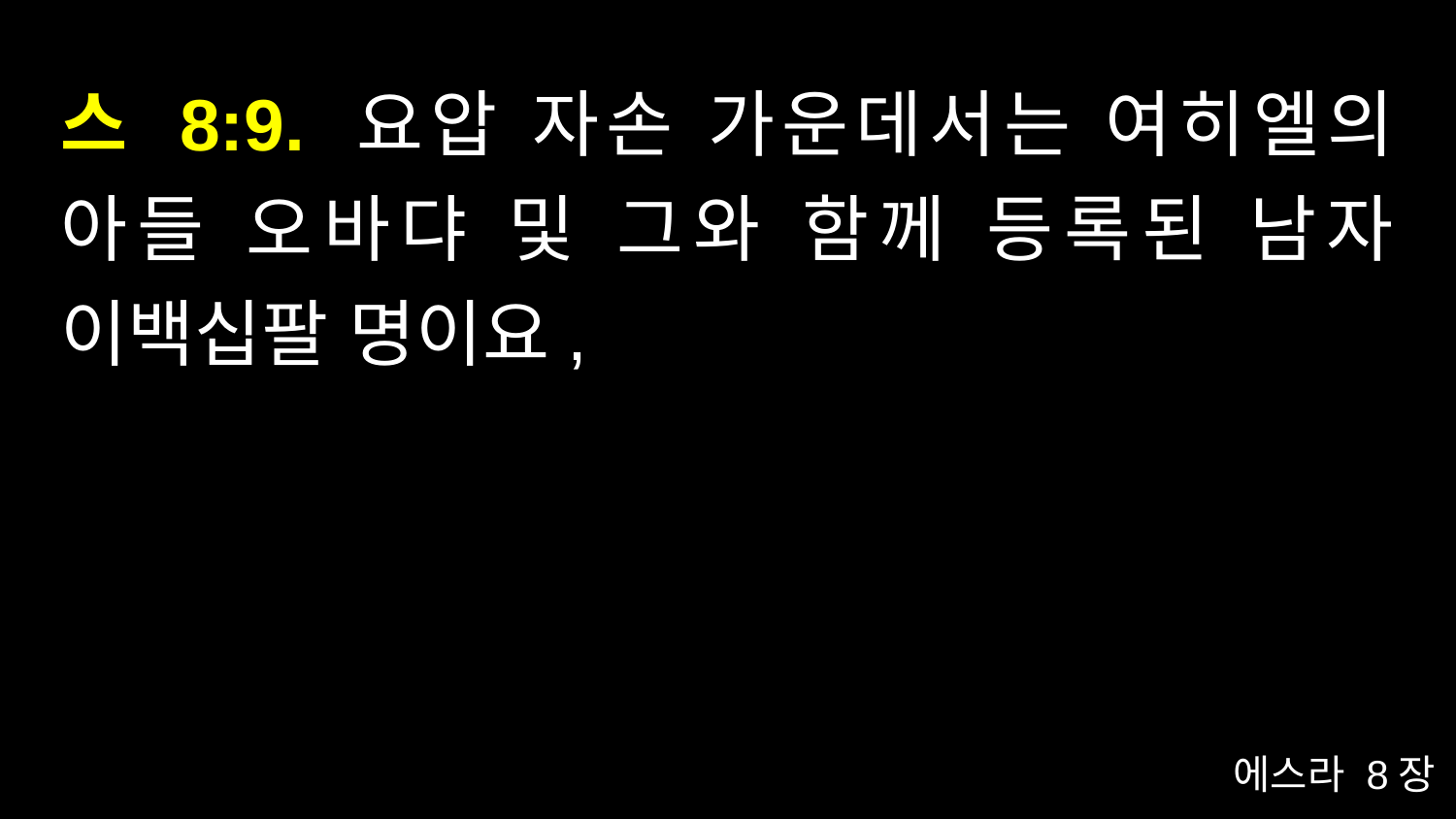

# 스 8:9. 요압 자손 가운데서는 여히엘의 아들 오바댜 및 그와 함께 등록된 남자 이백십팔 명이요,
에스라 8장